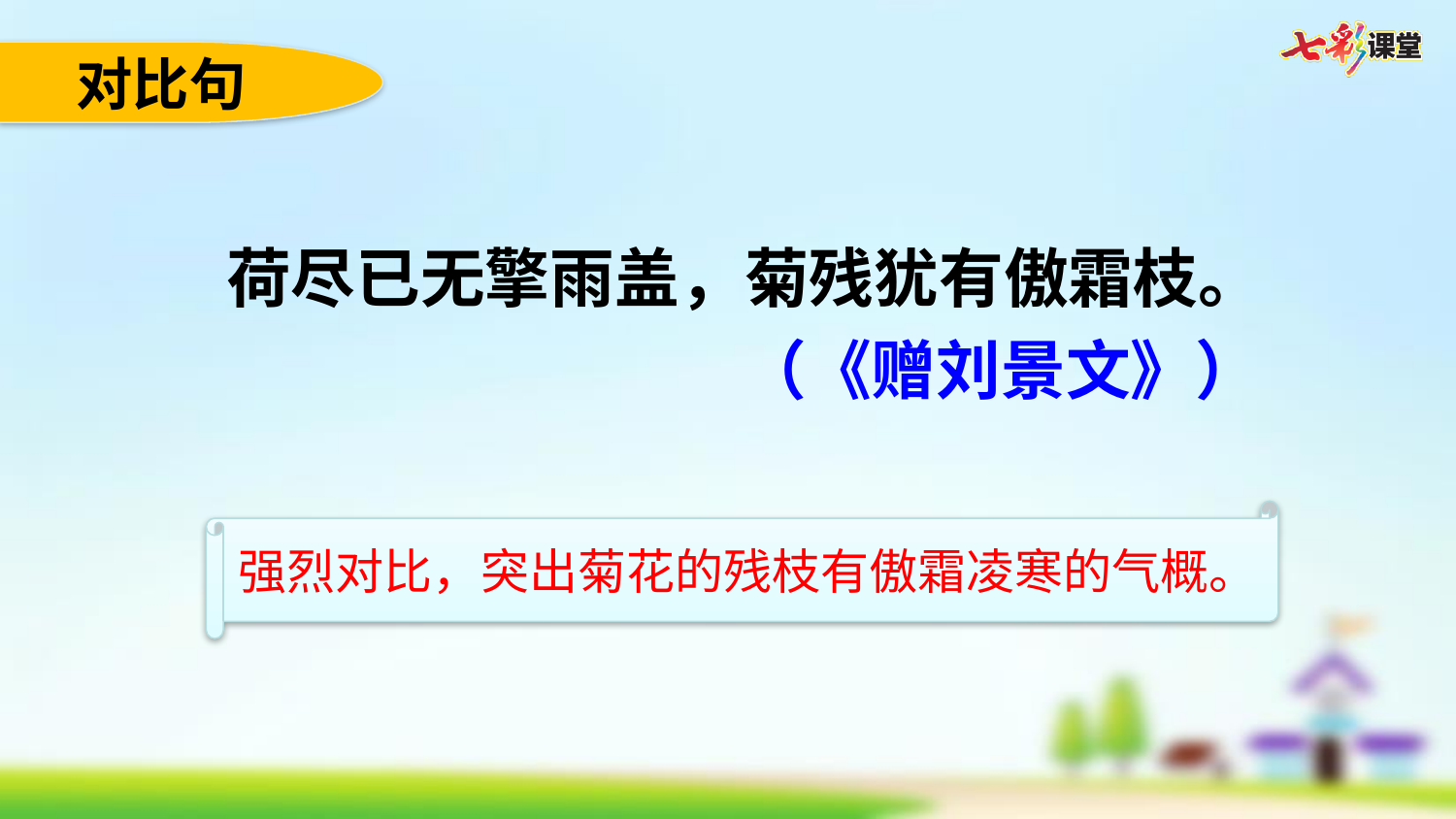

对比句
荷尽已无擎雨盖，菊残犹有傲霜枝。
（《赠刘景文》）
强烈对比，突出菊花的残枝有傲霜凌寒的气概。